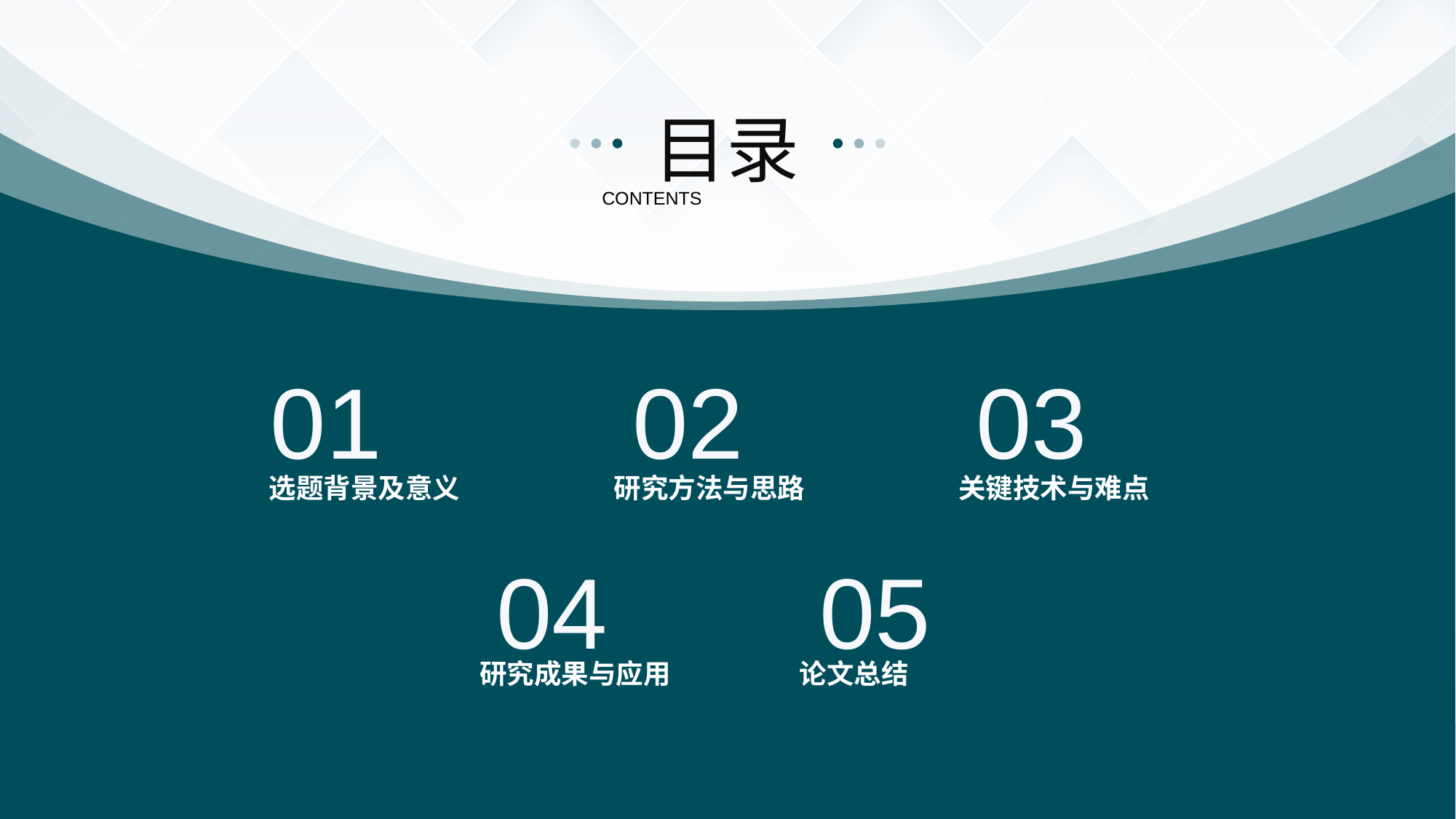

目录

CONTENTS

01
02
03
选题背景及意义
研究方法与思路
关键技术与难点
04
05
研究成果与应用
论文总结